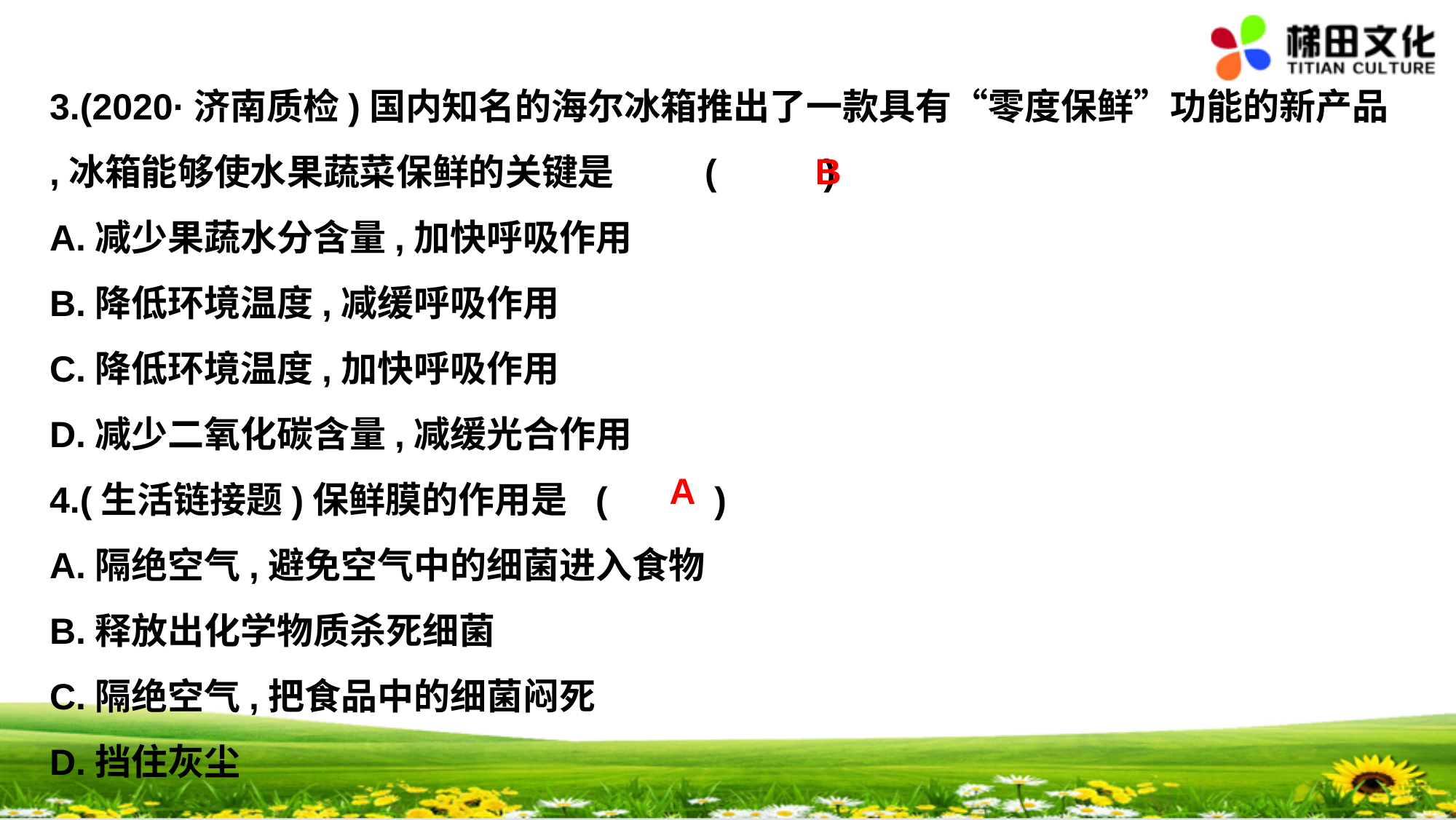

3.(2020·济南质检)国内知名的海尔冰箱推出了一款具有“零度保鲜”功能的新产品
,冰箱能够使水果蔬菜保鲜的关键是	(　  　)
A.减少果蔬水分含量,加快呼吸作用
B.降低环境温度,减缓呼吸作用
C.降低环境温度,加快呼吸作用
D.减少二氧化碳含量,减缓光合作用
4.(生活链接题)保鲜膜的作用是	(　  　)
A.隔绝空气,避免空气中的细菌进入食物
B.释放出化学物质杀死细菌
C.隔绝空气,把食品中的细菌闷死
D.挡住灰尘
B
A